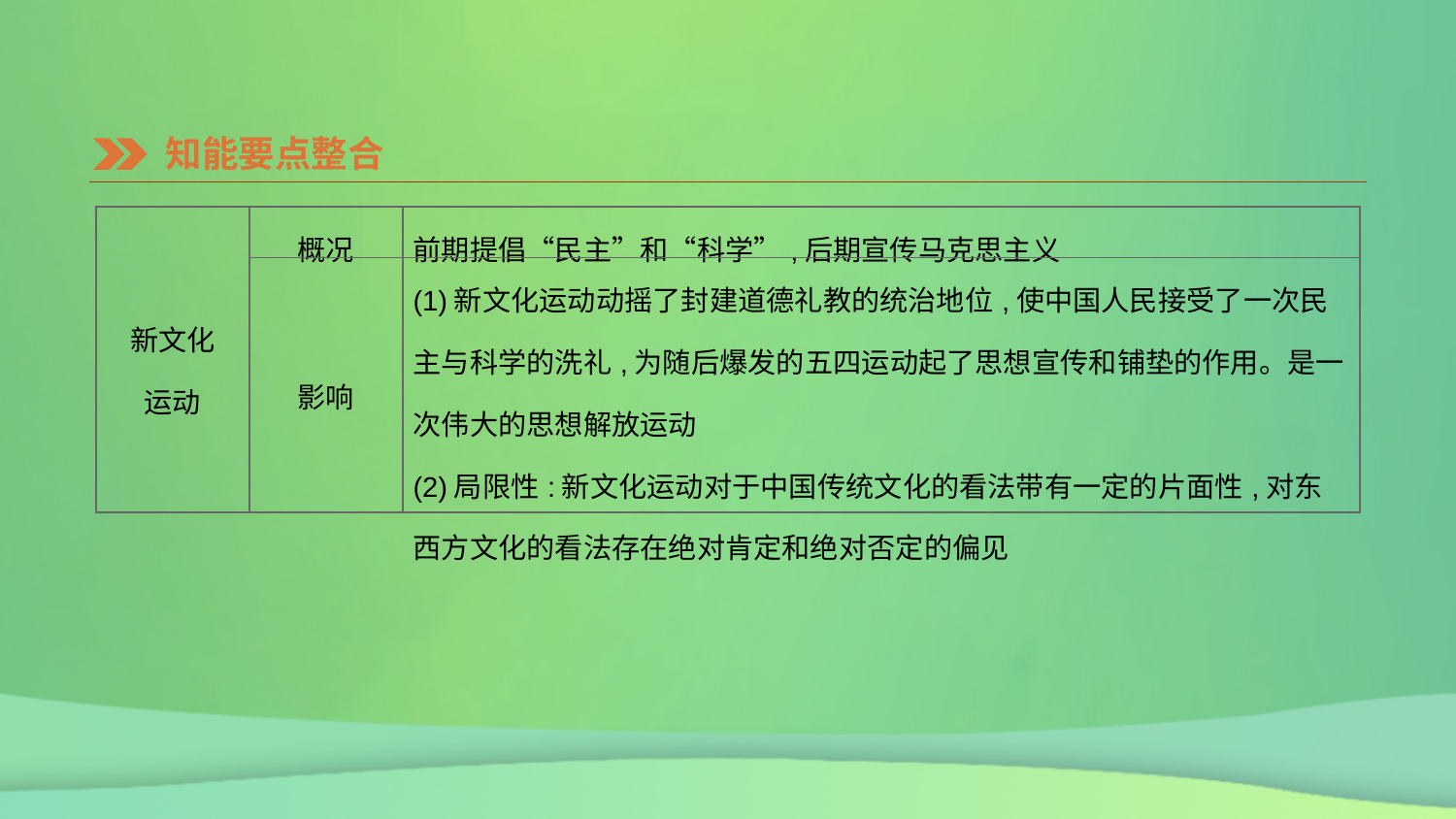

知能要点整合

| 新文化 运动 | 概况 | 前期提倡“民主”和“科学”,后期宣传马克思主义 |
| --- | --- | --- |
|  | 影响 | (1)新文化运动动摇了封建道德礼教的统治地位,使中国人民接受了一次民主与科学的洗礼,为随后爆发的五四运动起了思想宣传和铺垫的作用。是一次伟大的思想解放运动 (2)局限性:新文化运动对于中国传统文化的看法带有一定的片面性,对东西方文化的看法存在绝对肯定和绝对否定的偏见 |